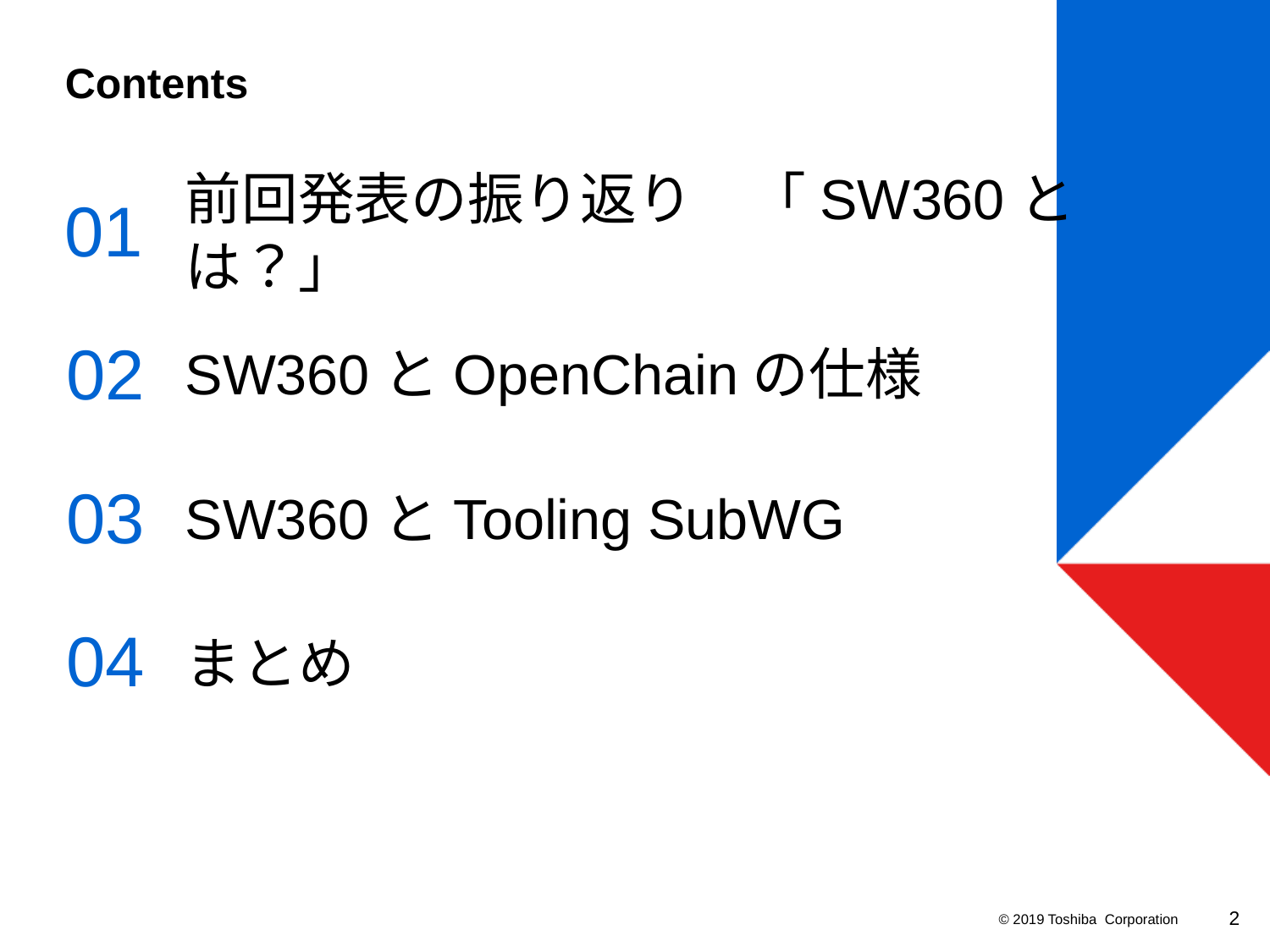

# Contents
01
前回発表の振り返り　「SW360とは？」
02
SW360とOpenChainの仕様
03
SW360とTooling SubWG
04
まとめ